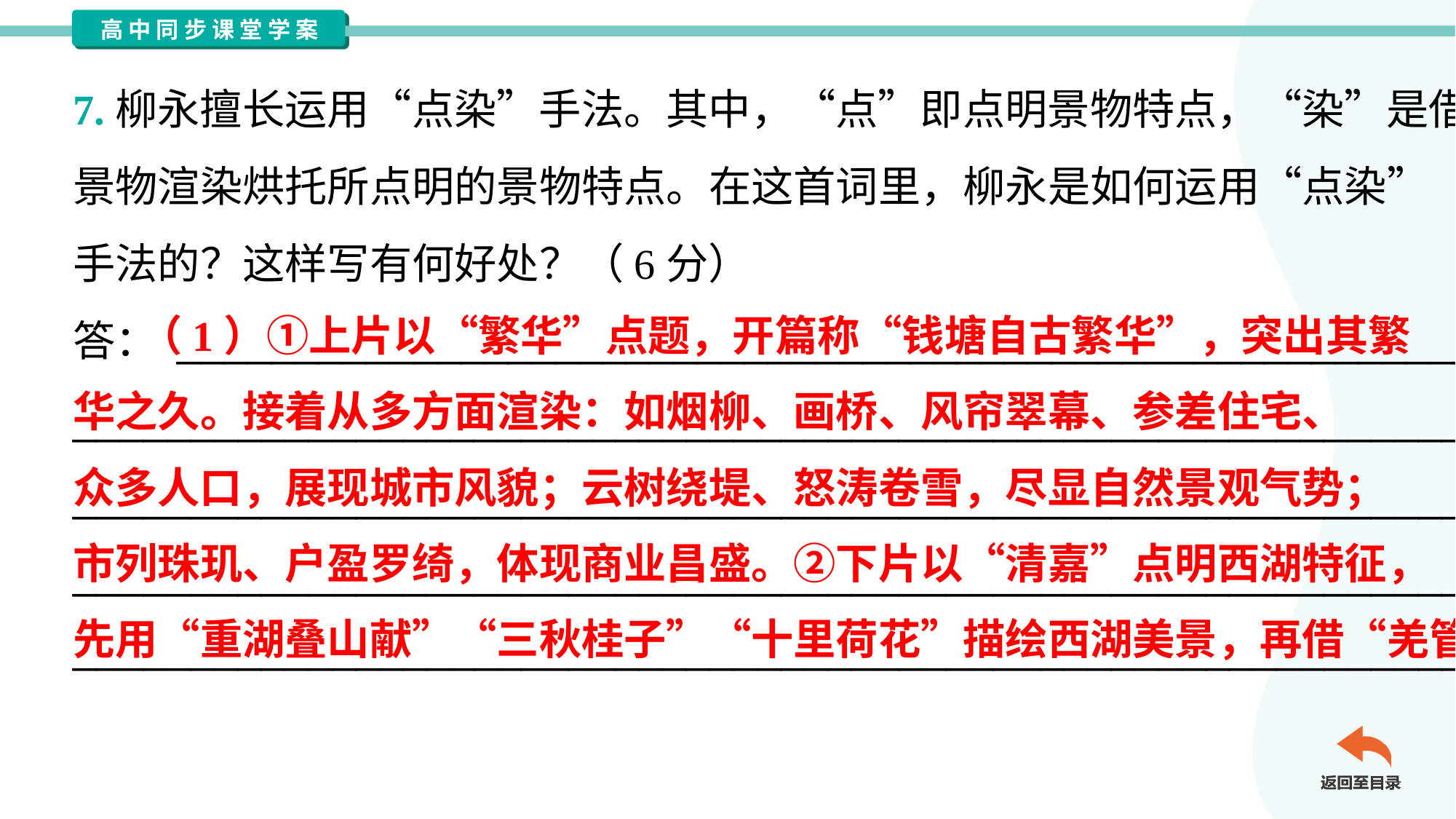

7.柳永擅长运用“点染”手法。其中，“点”即点明景物特点，“染”是借助
景物渲染烘托所点明的景物特点。在这首词里，柳永是如何运用“点染”
手法的？这样写有何好处？（6分）
答： ________________________________________________________
_____________________________________________________________
_____________________________________________________________
_____________________________________________________________
_____________________________________________________________
      （1）①上片以“繁华”点题，开篇称“钱塘自古繁华”，突出其繁
华之久。接着从多方面渲染：如烟柳、画桥、风帘翠幕、参差住宅、
众多人口，展现城市风貌；云树绕堤、怒涛卷雪，尽显自然景观气势；
市列珠玑、户盈罗绮，体现商业昌盛。②下片以“清嘉”点明西湖特征，
先用“重湖叠山献”“三秋桂子”“十里荷花”描绘西湖美景，再借“羌管弄